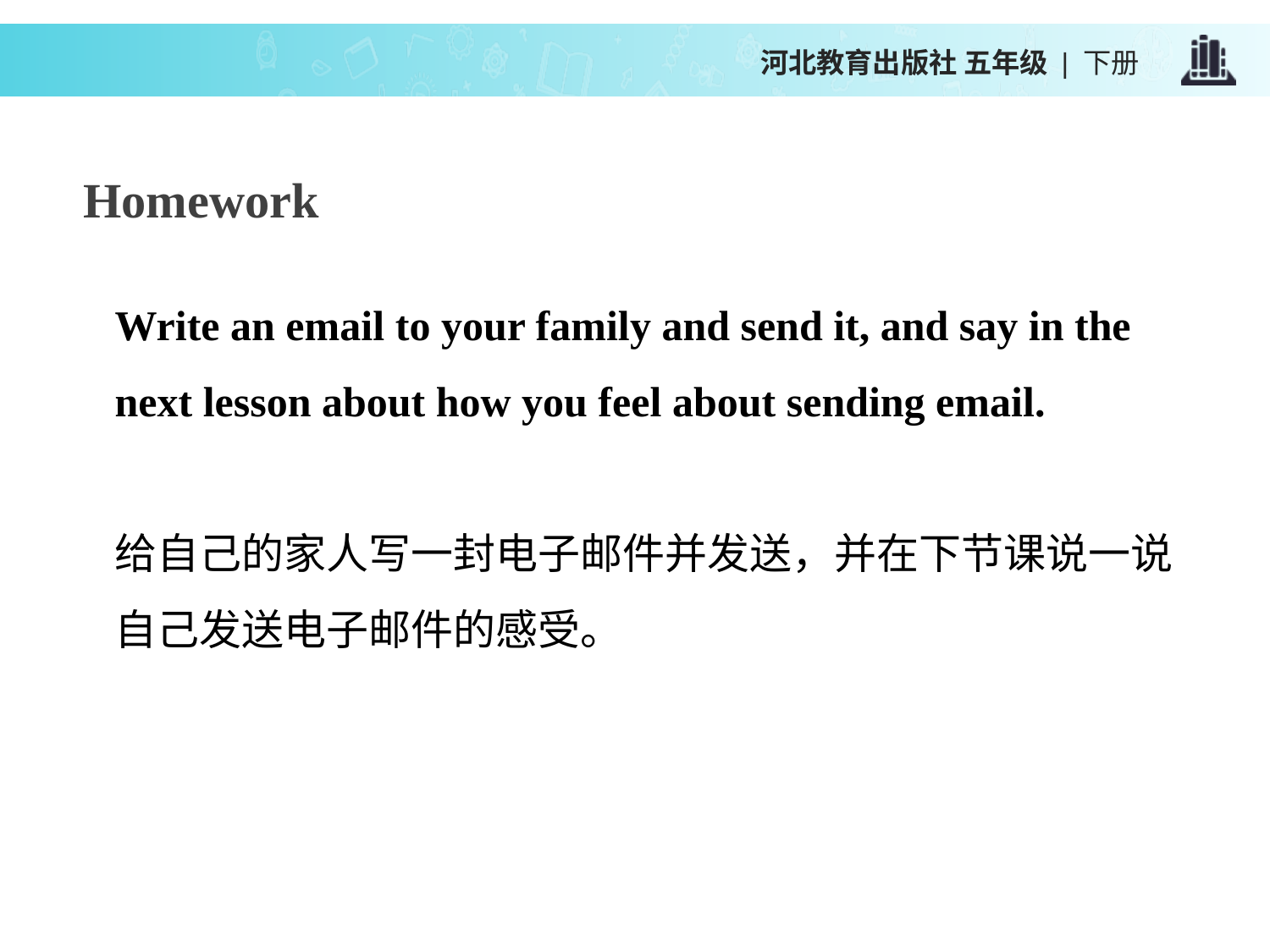

河北教育出版社 五年级 | 下册
Homework
Write an email to your family and send it, and say in the next lesson about how you feel about sending email.

给自己的家人写一封电子邮件并发送，并在下节课说一说自己发送电子邮件的感受。